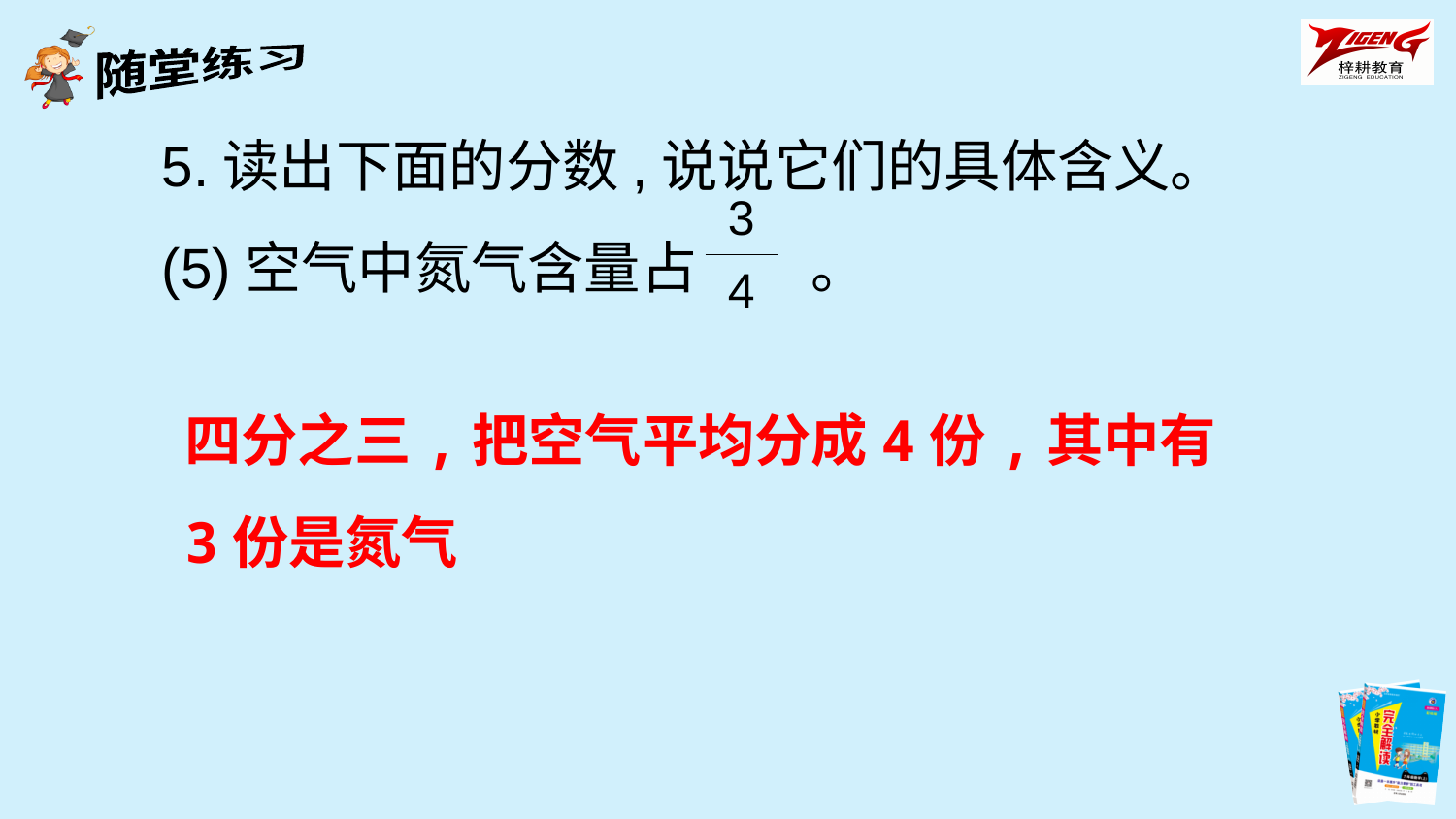

5.读出下面的分数,说说它们的具体含义。
(5)空气中氮气含量占         。
| 3 |
| --- |
| 4 |
四分之三,把空气平均分成4份,其中有3份是氮气